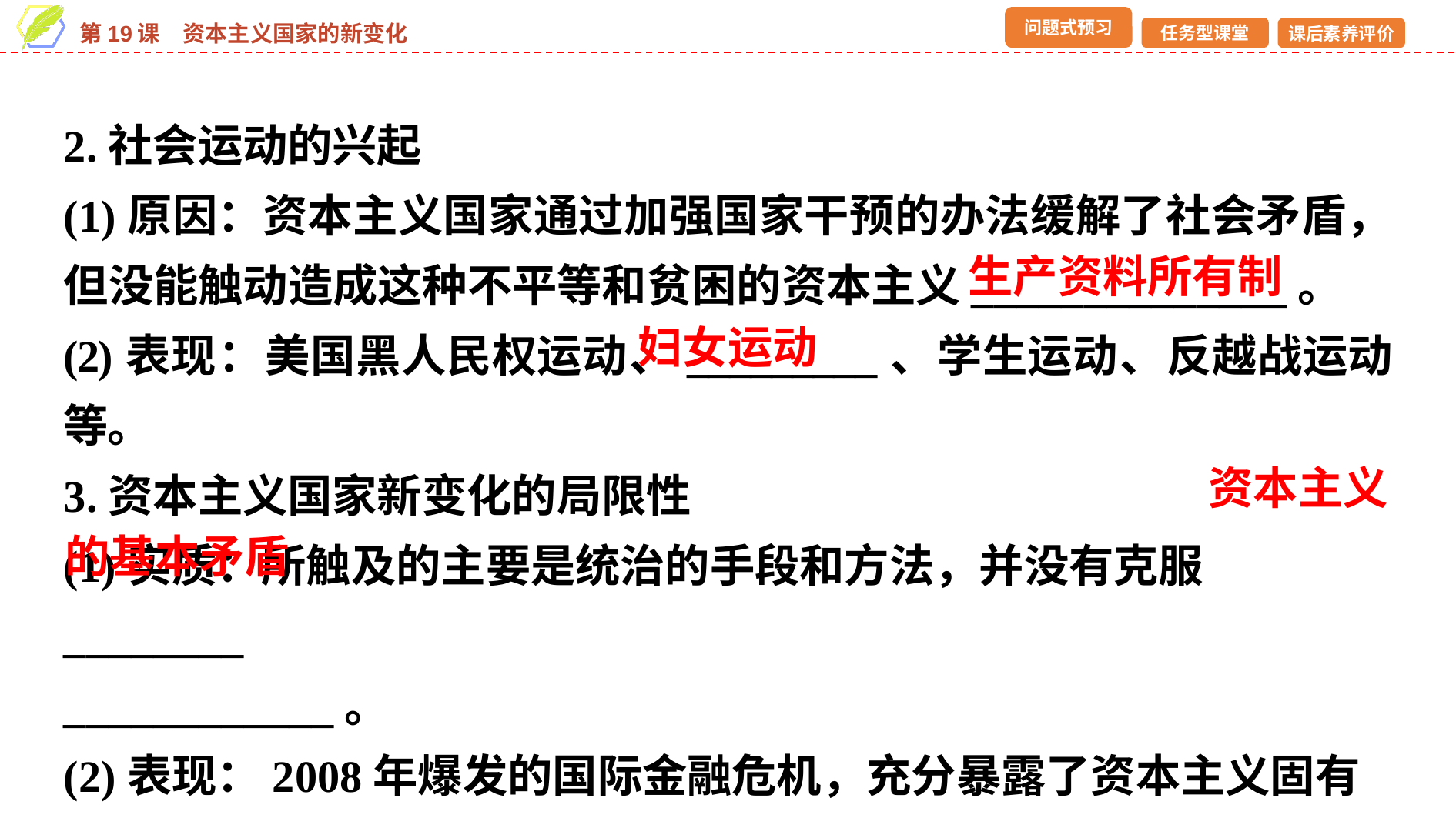

2.社会运动的兴起
(1)原因：资本主义国家通过加强国家干预的办法缓解了社会矛盾，但没能触动造成这种不平等和贫困的资本主义______________。
(2)表现：美国黑人民权运动、_________、学生运动、反越战运动等。
3.资本主义国家新变化的局限性
(1)实质：所触及的主要是统治的手段和方法，并没有克服________
____________。
(2)表现：2008年爆发的国际金融危机，充分暴露了资本主义固有的弊端。
生产资料所有制
妇女运动
资本主义
的基本矛盾